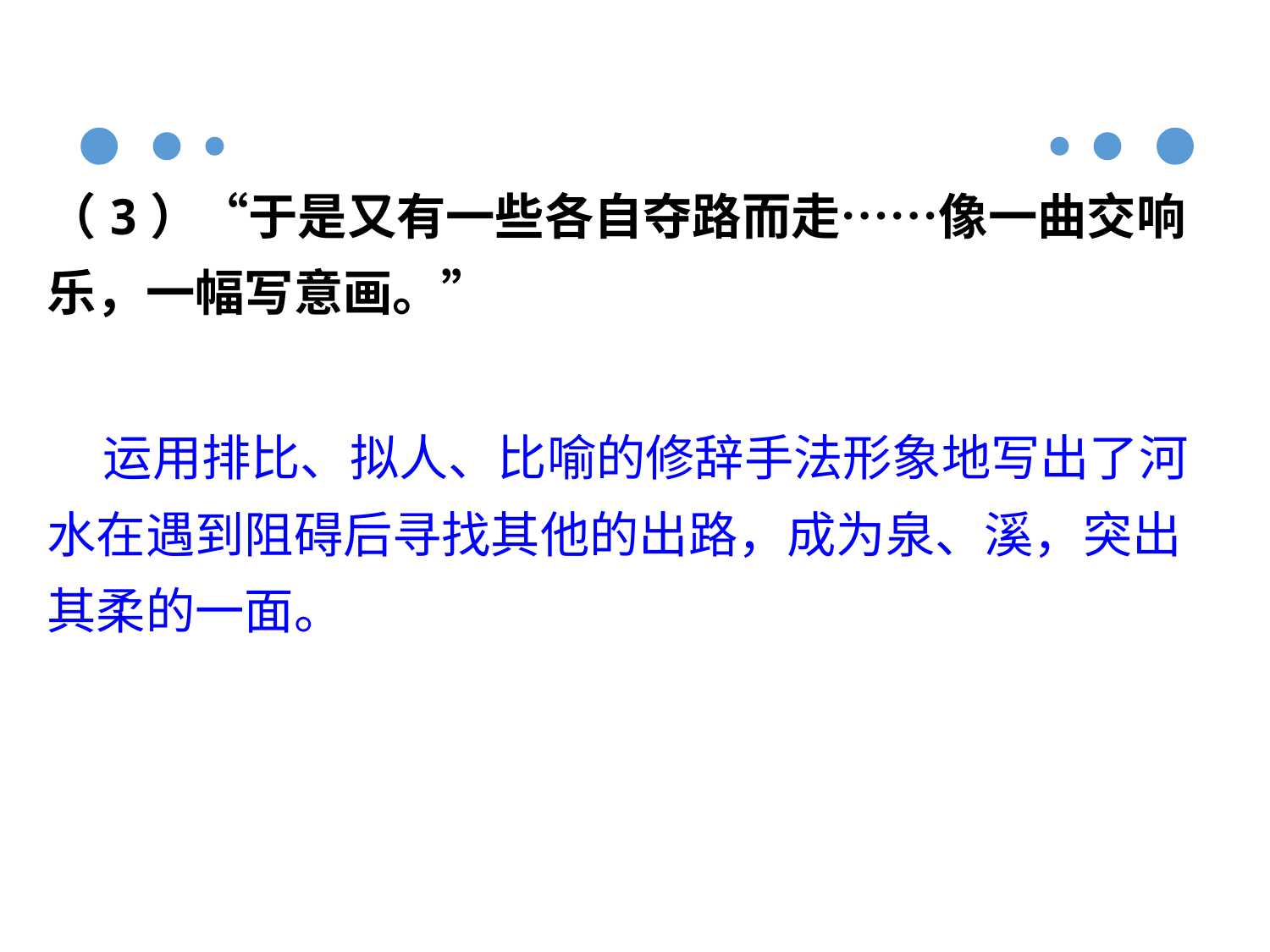

（3）“于是又有一些各自夺路而走……像一曲交响乐，一幅写意画。”
    运用排比、拟人、比喻的修辞手法形象地写出了河水在遇到阻碍后寻找其他的出路，成为泉、溪，突出其柔的一面。